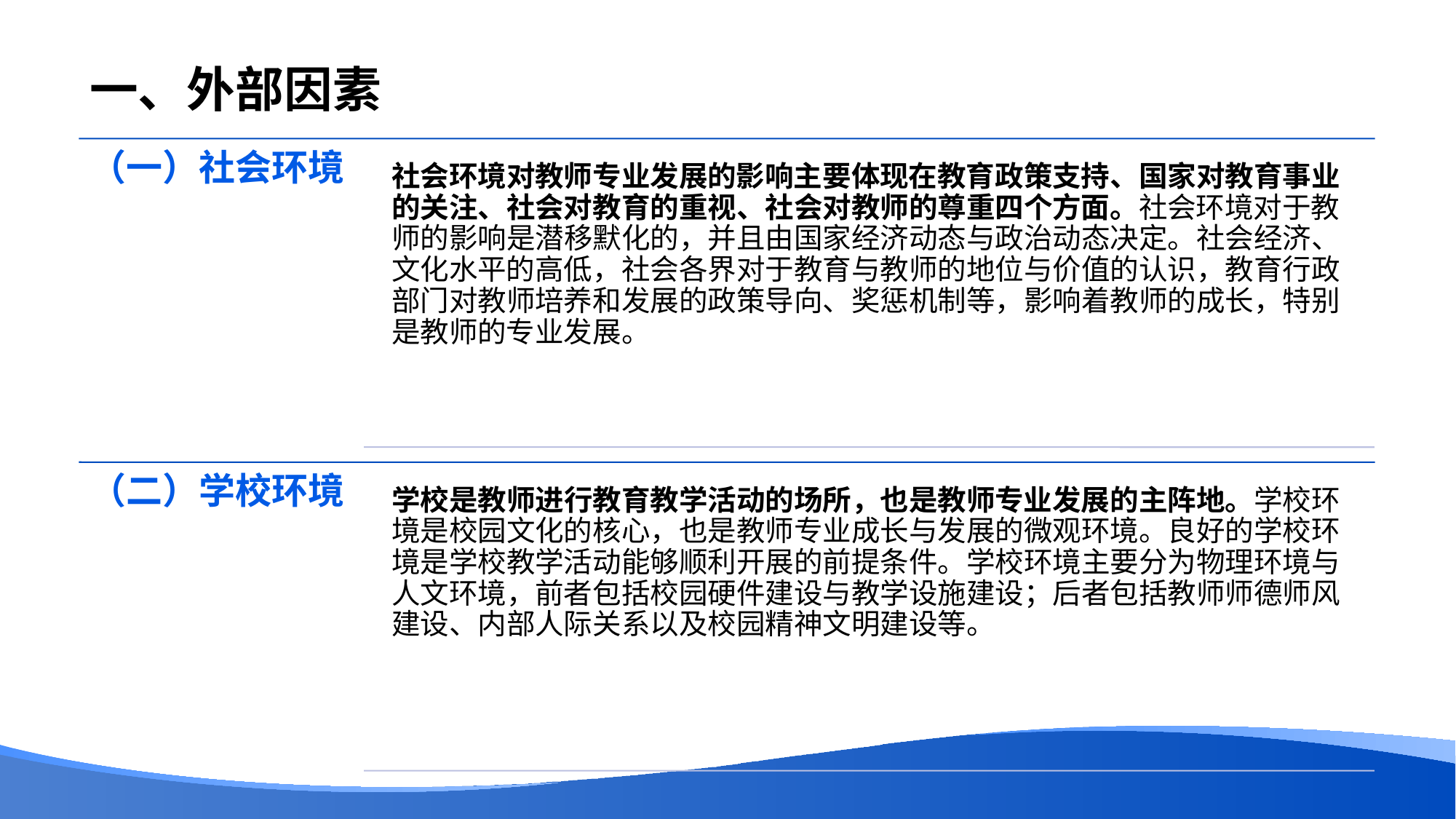

# 一、外部因素
（一）社会环境
社会环境对教师专业发展的影响主要体现在教育政策支持、国家对教育事业的关注、社会对教育的重视、社会对教师的尊重四个方面。社会环境对于教师的影响是潜移默化的，并且由国家经济动态与政治动态决定。社会经济、文化水平的高低，社会各界对于教育与教师的地位与价值的认识，教育行政部门对教师培养和发展的政策导向、奖惩机制等，影响着教师的成长，特别是教师的专业发展。
（二）学校环境
学校是教师进行教育教学活动的场所，也是教师专业发展的主阵地。学校环境是校园文化的核心，也是教师专业成长与发展的微观环境。良好的学校环境是学校教学活动能够顺利开展的前提条件。学校环境主要分为物理环境与人文环境，前者包括校园硬件建设与教学设施建设；后者包括教师师德师风建设、内部人际关系以及校园精神文明建设等。